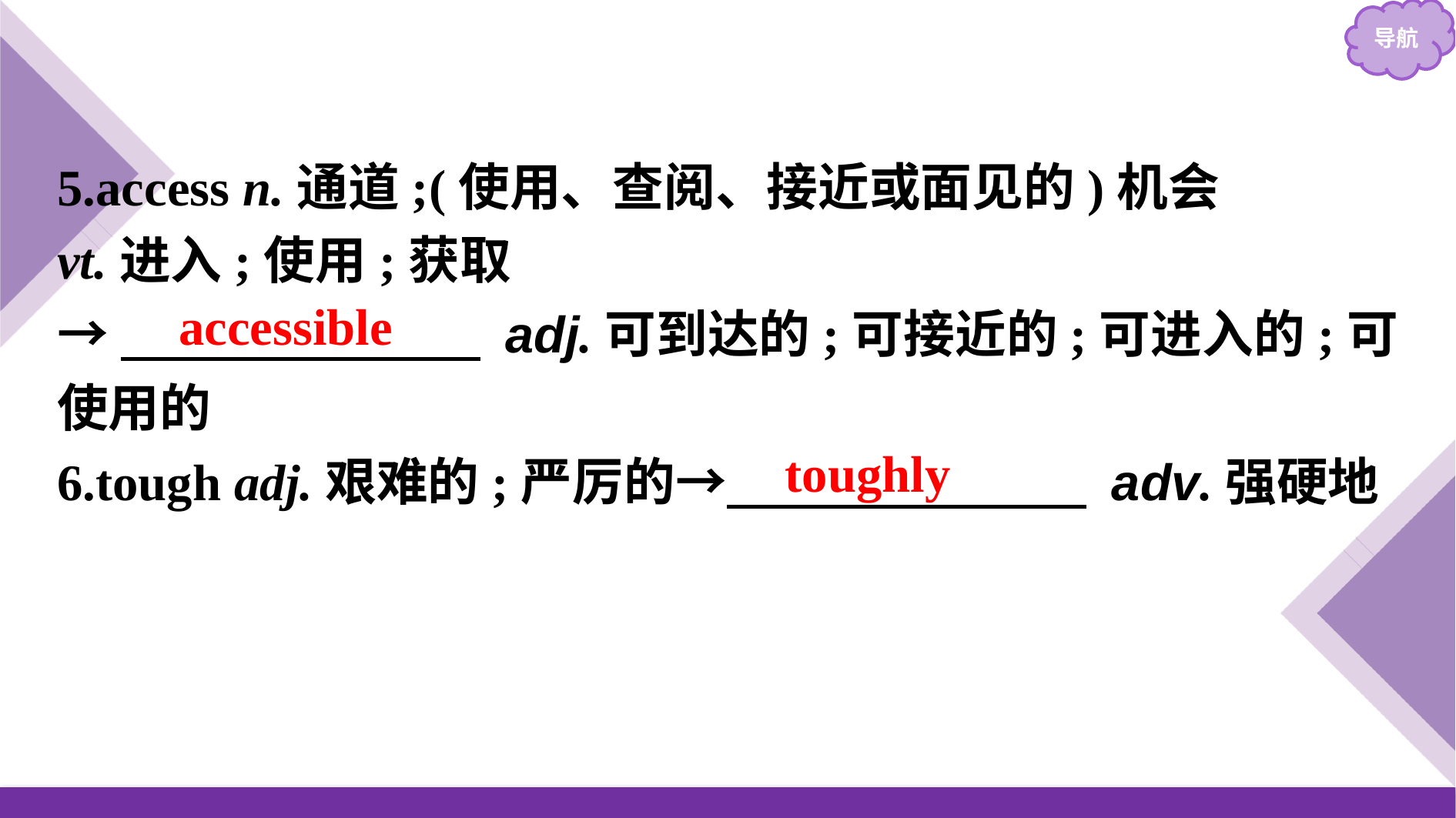

5.access n.通道;(使用、查阅、接近或面见的)机会
vt.进入;使用;获取
→　　　　　　　 adj.可到达的;可接近的;可进入的;可使用的
6.tough adj.艰难的;严厉的→　　　　　　　 adv.强硬地
accessible
toughly